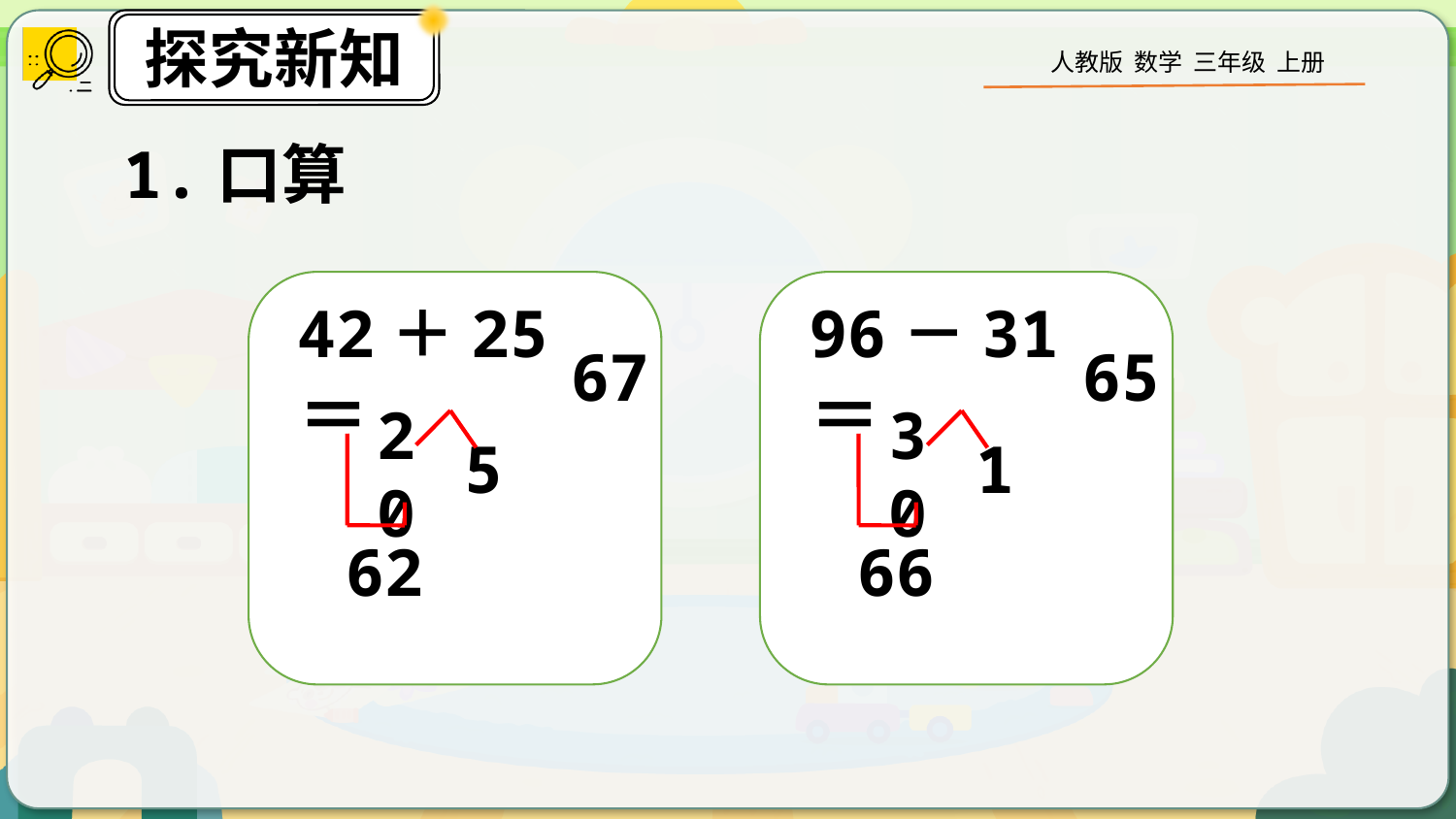

1.口算

42＋25＝
67
96－31＝
65

5
1

20
30
62
66